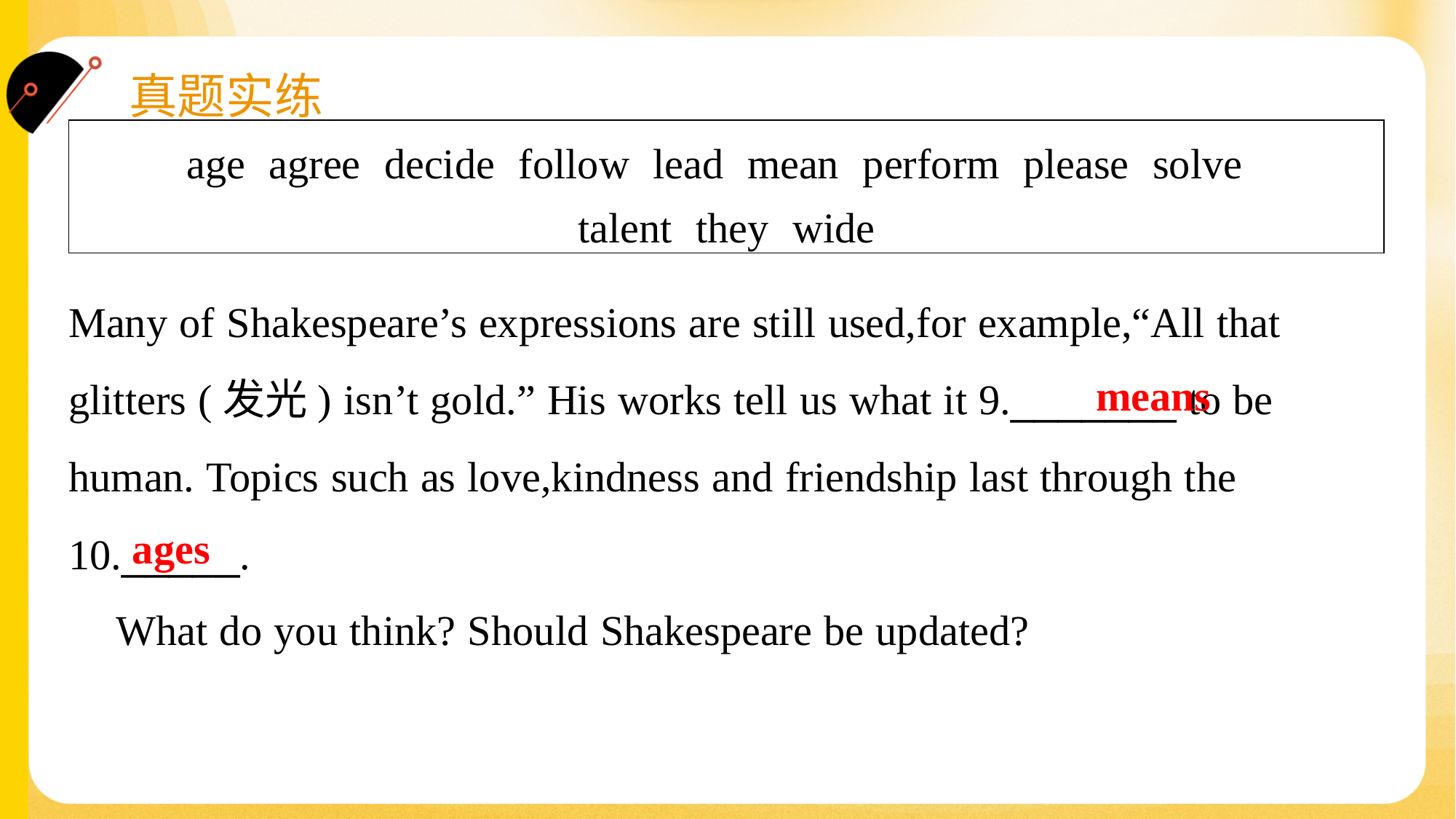

| age agree decide follow lead mean perform please solve talent they wide |
| --- |
Many of Shakespeare’s expressions are still used,for example,“All that
glitters (发光) isn’t gold.” His works tell us what it 9._______ to be
human. Topics such as love,kindness and friendship last through the
10._____.
    What do you think? Should Shakespeare be updated?#1.5
means
ages